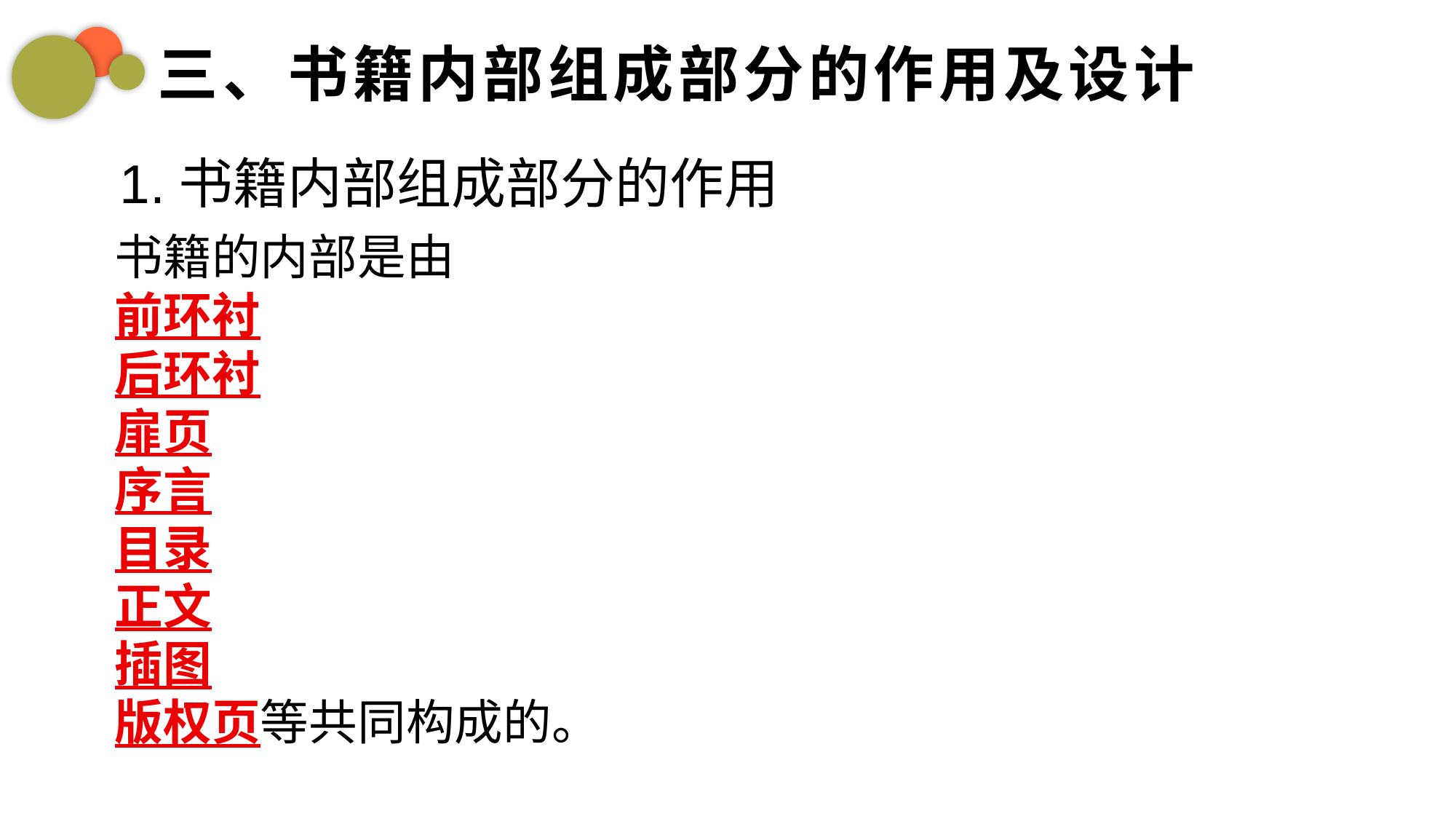

三、书籍内部组成部分的作用及设计
1.书籍内部组成部分的作用
书籍的内部是由
前环衬
后环衬
扉页
序言
目录
正文
插图
版权页等共同构成的。